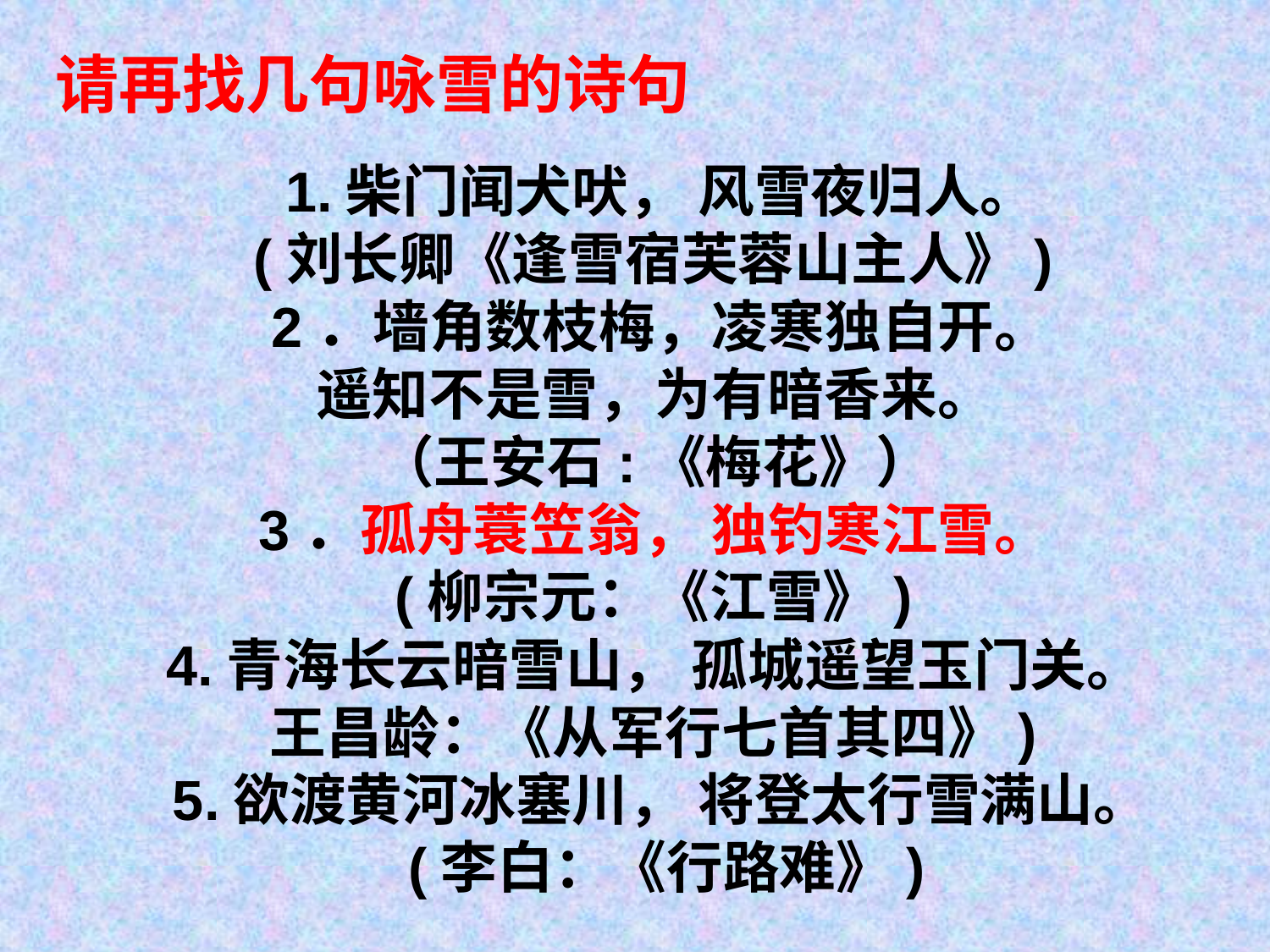

请再找几句咏雪的诗句
# 1.柴门闻犬吠， 风雪夜归人。 (刘长卿《逢雪宿芙蓉山主人》) 2．墙角数枝梅，凌寒独自开。 遥知不是雪，为有暗香来。 （王安石:《梅花》） 3．孤舟蓑笠翁， 独钓寒江雪。 (柳宗元：《江雪》) 4.青海长云暗雪山， 孤城遥望玉门关。 王昌龄：《从军行七首其四》) 5.欲渡黄河冰塞川， 将登太行雪满山。 (李白：《行路难》)